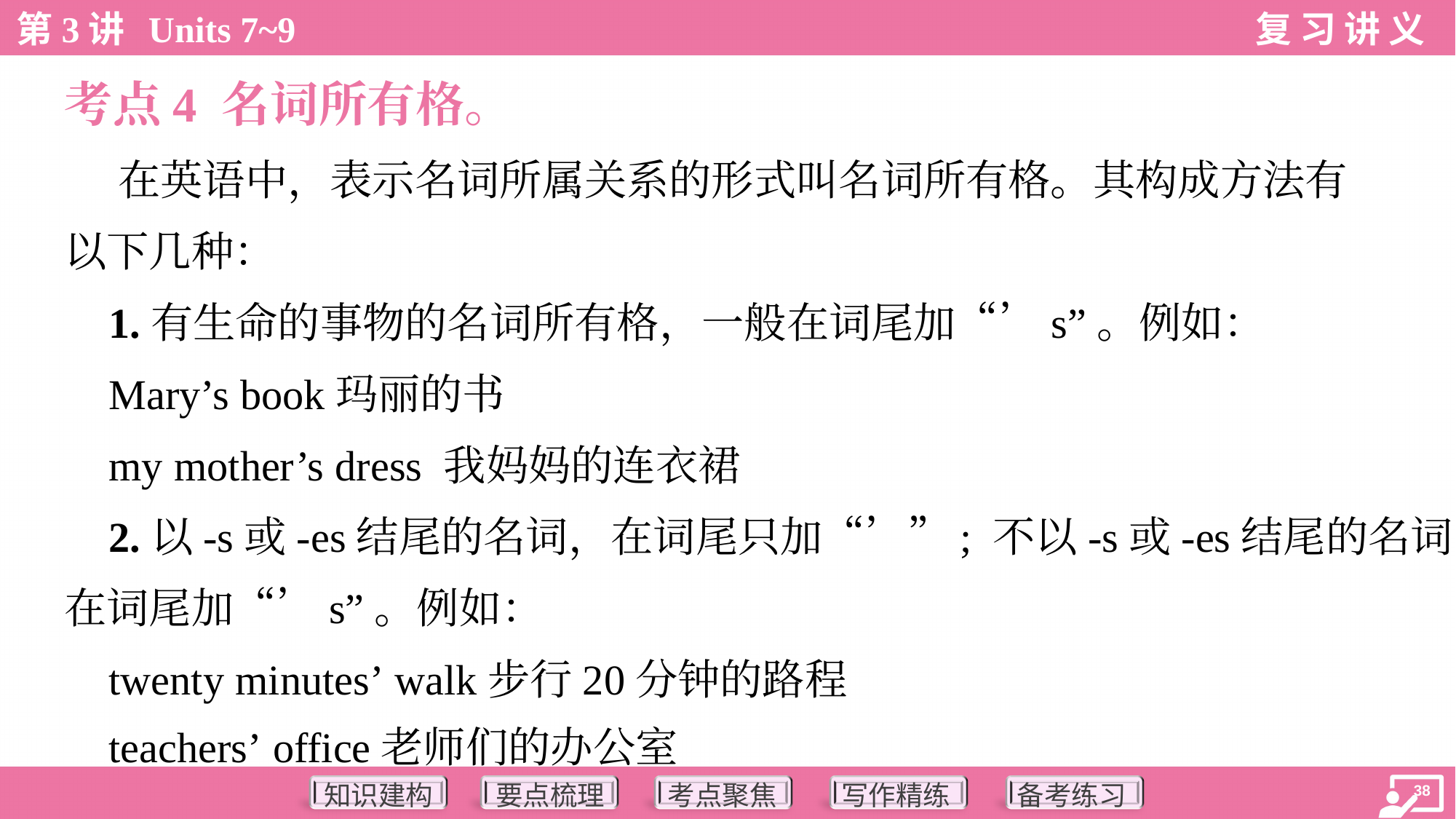

考点4 名词所有格。
    在英语中，表示名词所属关系的形式叫名词所有格。其构成方法有
以下几种：
    1.有生命的事物的名词所有格，一般在词尾加“’s”。例如：
    Mary’s book玛丽的书
    my mother’s dress 我妈妈的连衣裙
    2.以-s或-es结尾的名词，在词尾只加“’”; 不以-s或-es结尾的名词，
在词尾加“’s”。例如：
    twenty minutes’ walk步行20分钟的路程
    teachers’ office老师们的办公室